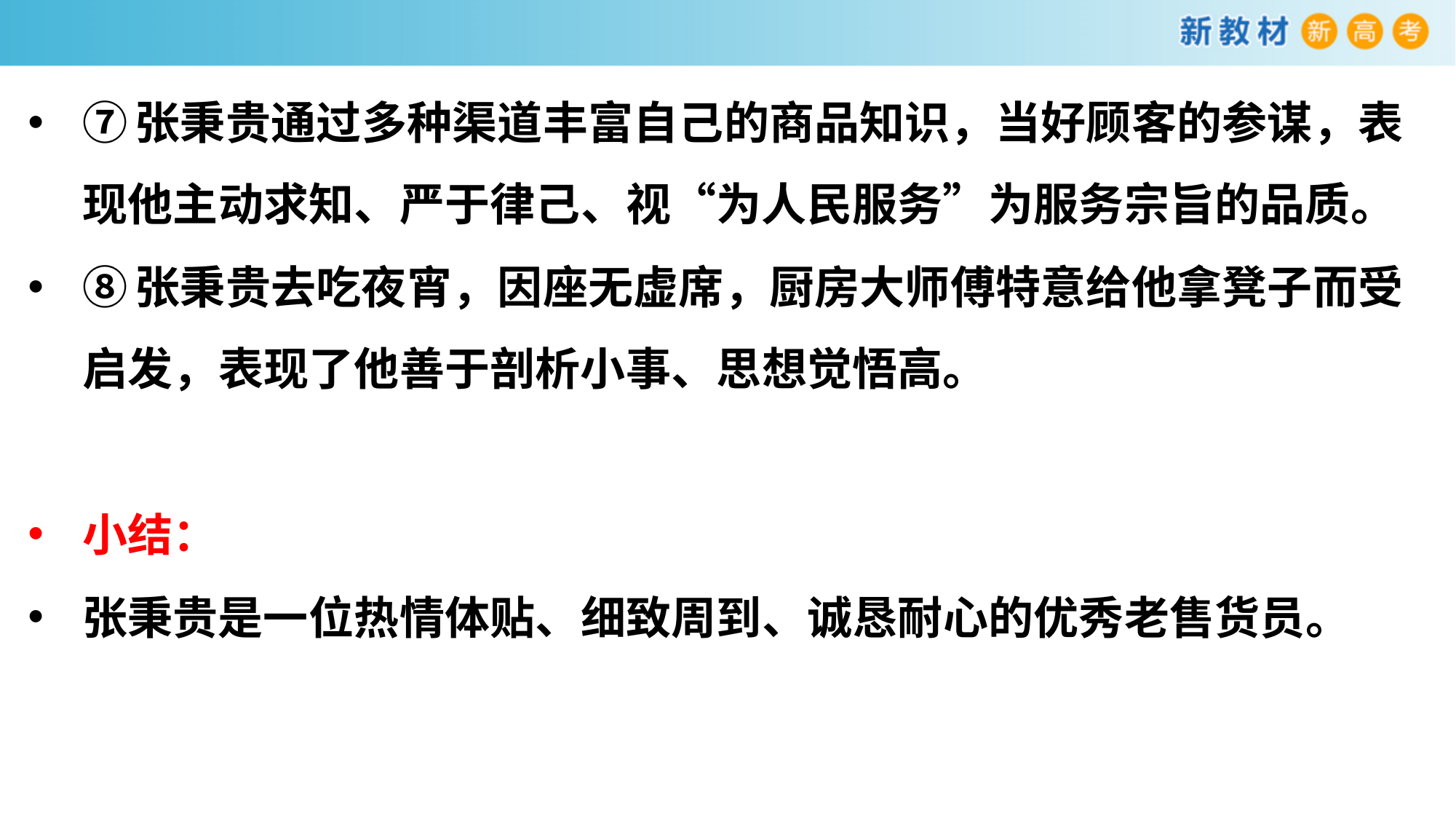

⑦张秉贵通过多种渠道丰富自己的商品知识，当好顾客的参谋，表现他主动求知、严于律己、视“为人民服务”为服务宗旨的品质。
⑧张秉贵去吃夜宵，因座无虚席，厨房大师傅特意给他拿凳子而受启发，表现了他善于剖析小事、思想觉悟高。

小结：
张秉贵是一位热情体贴、细致周到、诚恳耐心的优秀老售货员。